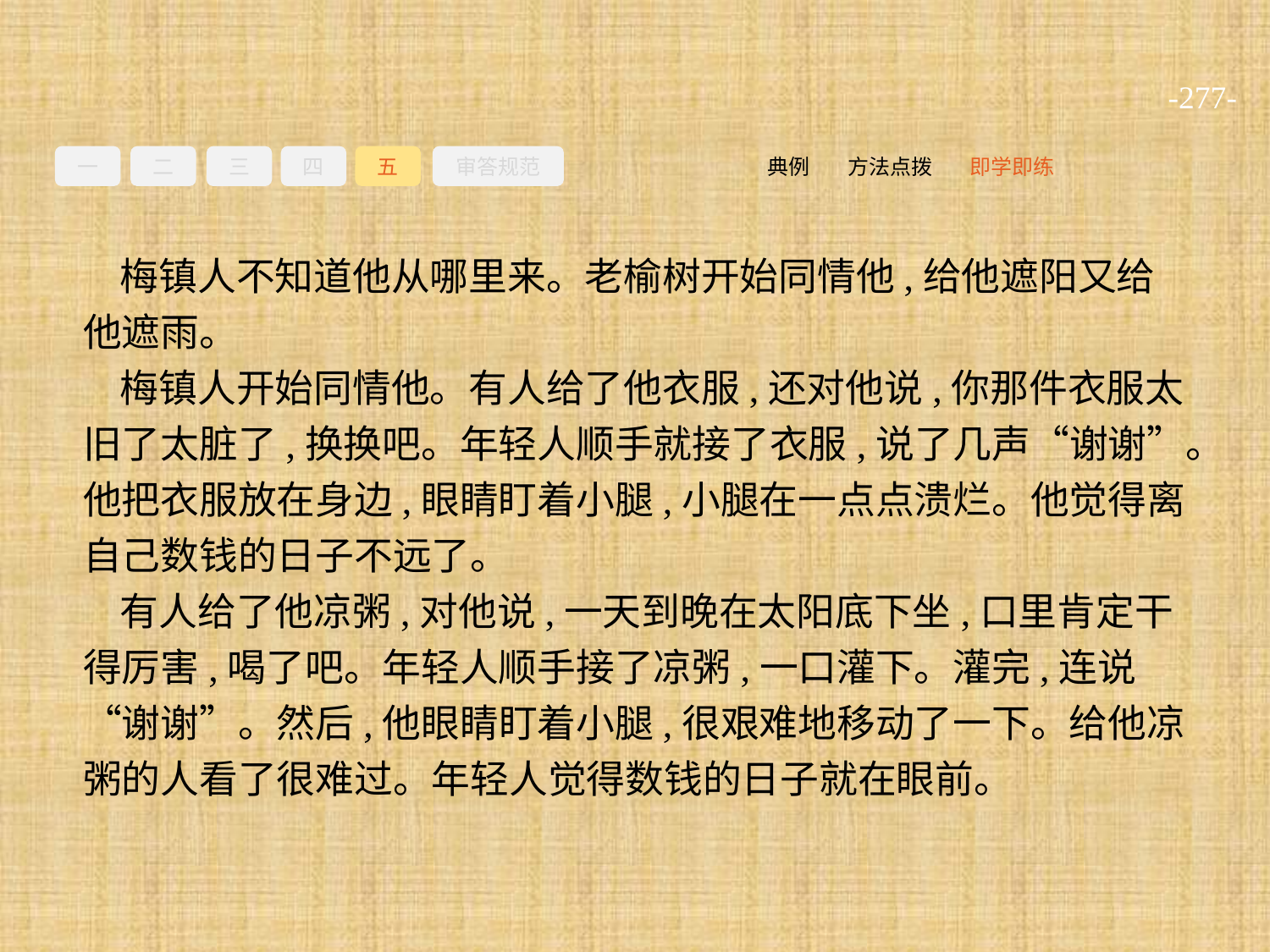

-277-
一
二
三
四
五
审答规范
即学即练
方法点拨
典例
梅镇人不知道他从哪里来。老榆树开始同情他,给他遮阳又给他遮雨。
梅镇人开始同情他。有人给了他衣服,还对他说,你那件衣服太旧了太脏了,换换吧。年轻人顺手就接了衣服,说了几声“谢谢”。他把衣服放在身边,眼睛盯着小腿,小腿在一点点溃烂。他觉得离自己数钱的日子不远了。
有人给了他凉粥,对他说,一天到晚在太阳底下坐,口里肯定干得厉害,喝了吧。年轻人顺手接了凉粥,一口灌下。灌完,连说“谢谢”。然后,他眼睛盯着小腿,很艰难地移动了一下。给他凉粥的人看了很难过。年轻人觉得数钱的日子就在眼前。